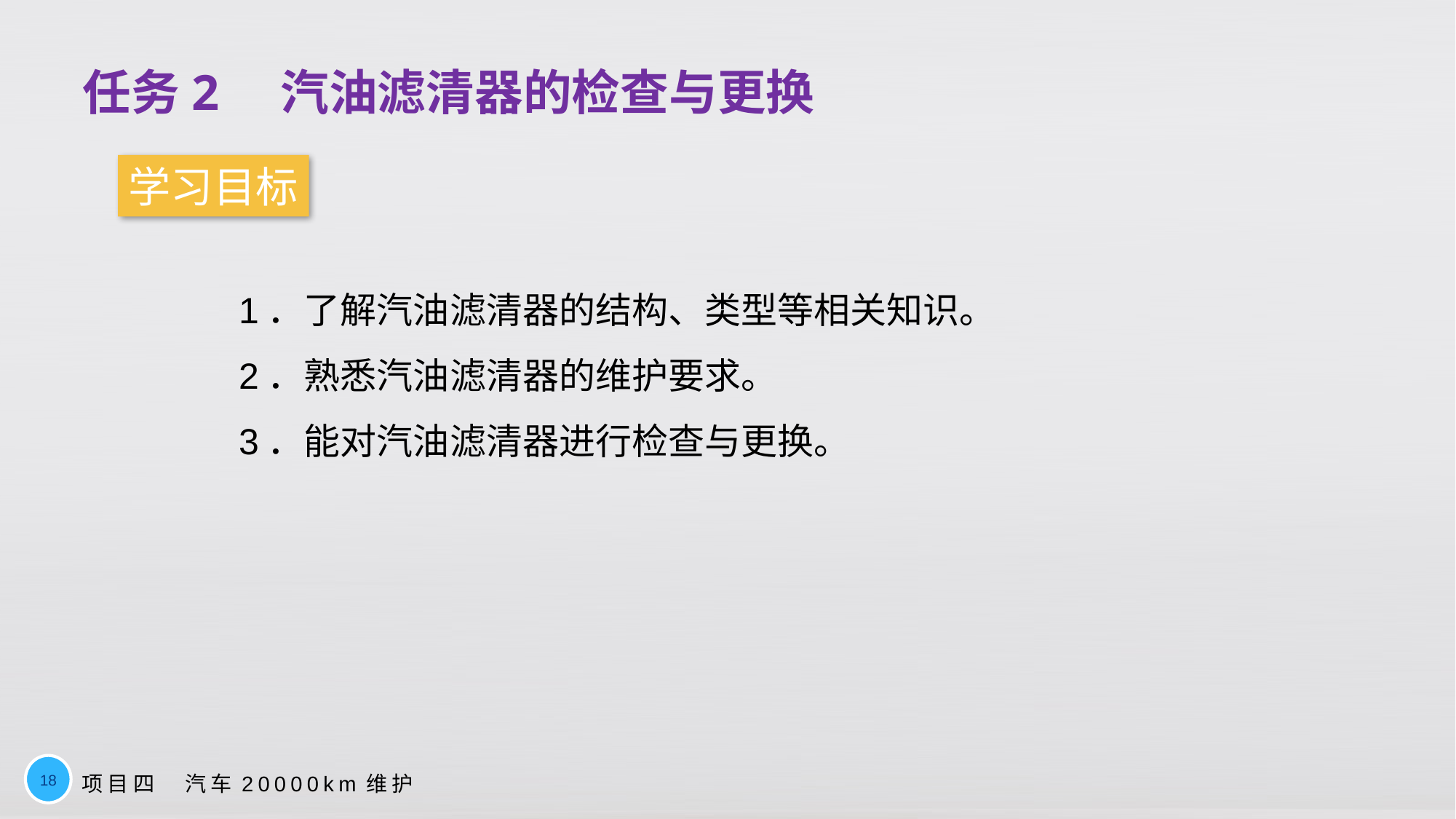

任务2　汽油滤清器的检查与更换
学习目标
1．了解汽油滤清器的结构、类型等相关知识。
2．熟悉汽油滤清器的维护要求。
3．能对汽油滤清器进行检查与更换。
18